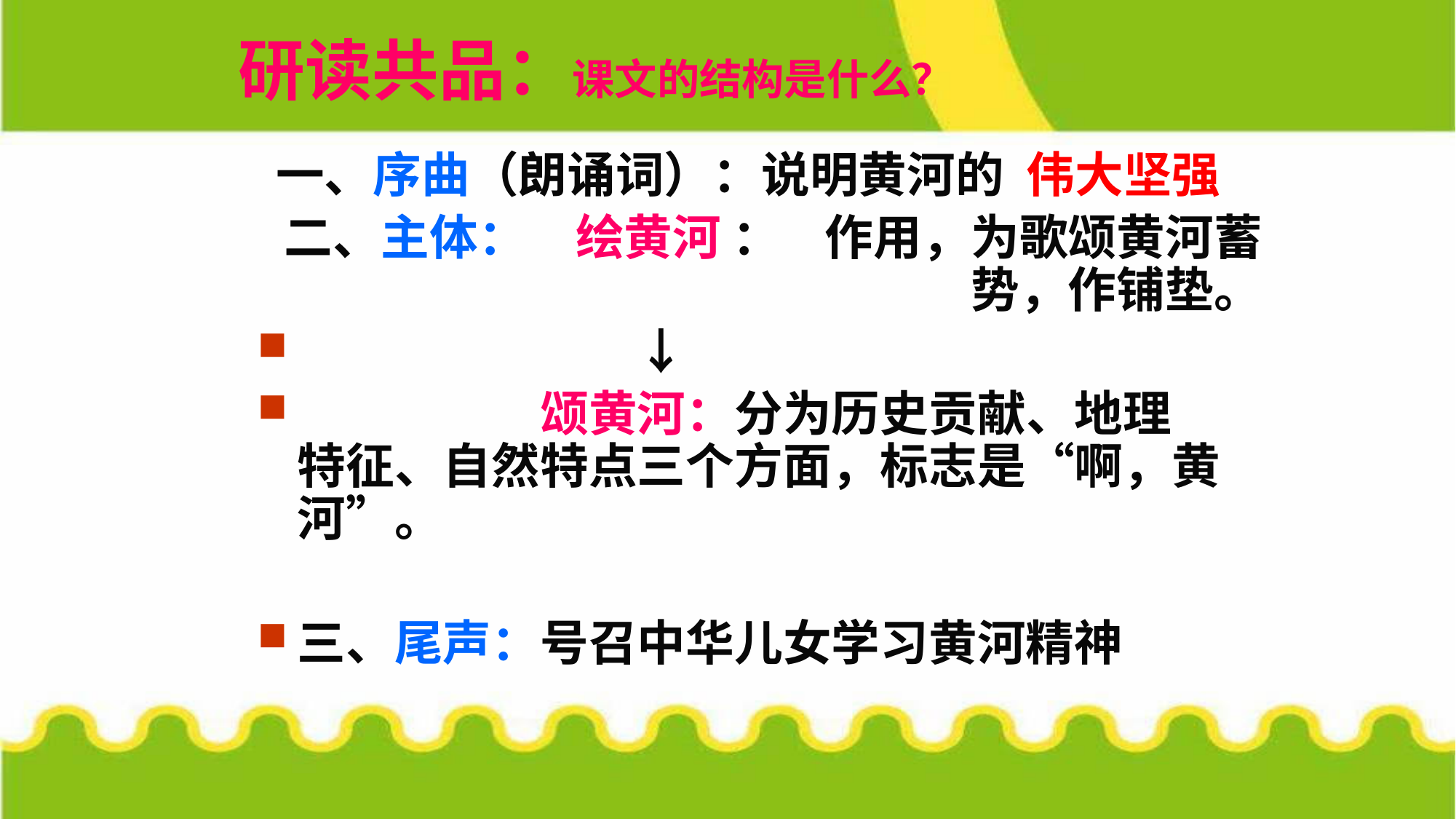

# 研读共品：课文的结构是什么？
一、序曲（朗诵词）：说明黄河的  伟大坚强
二、主体：　绘黄河 ：    作用，为歌颂黄河蓄势，作铺垫。
　　　　　　　↓
　　　　　颂黄河：分为历史贡献、地理      特征、自然特点三个方面，标志是“啊，黄河”。

三、尾声：号召中华儿女学习黄河精神